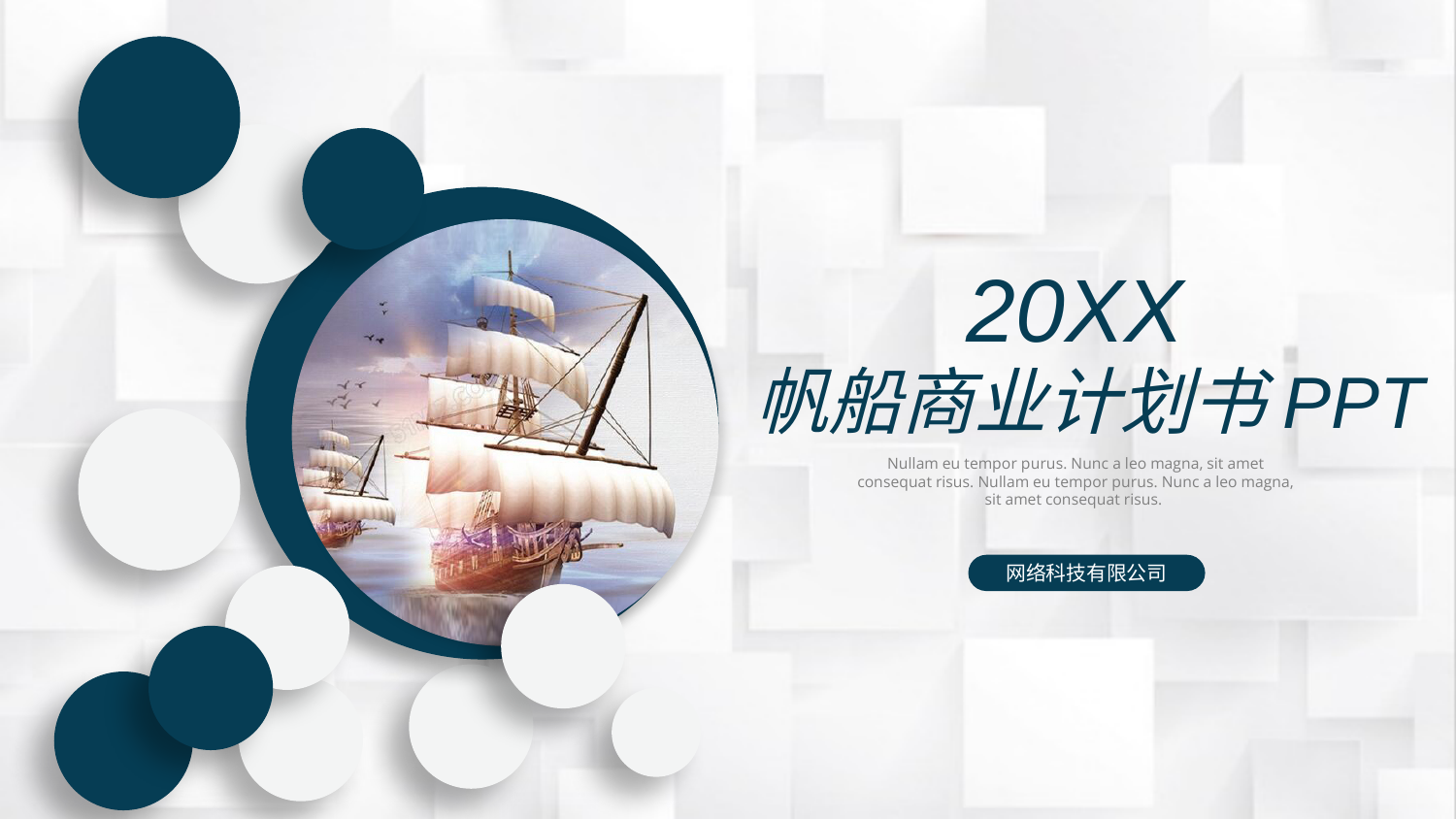

20XX
帆船商业计划书PPT

Nullam eu tempor purus. Nunc a leo magna, sit amet consequat risus. Nullam eu tempor purus. Nunc a leo magna, sit amet consequat risus.

网络科技有限公司